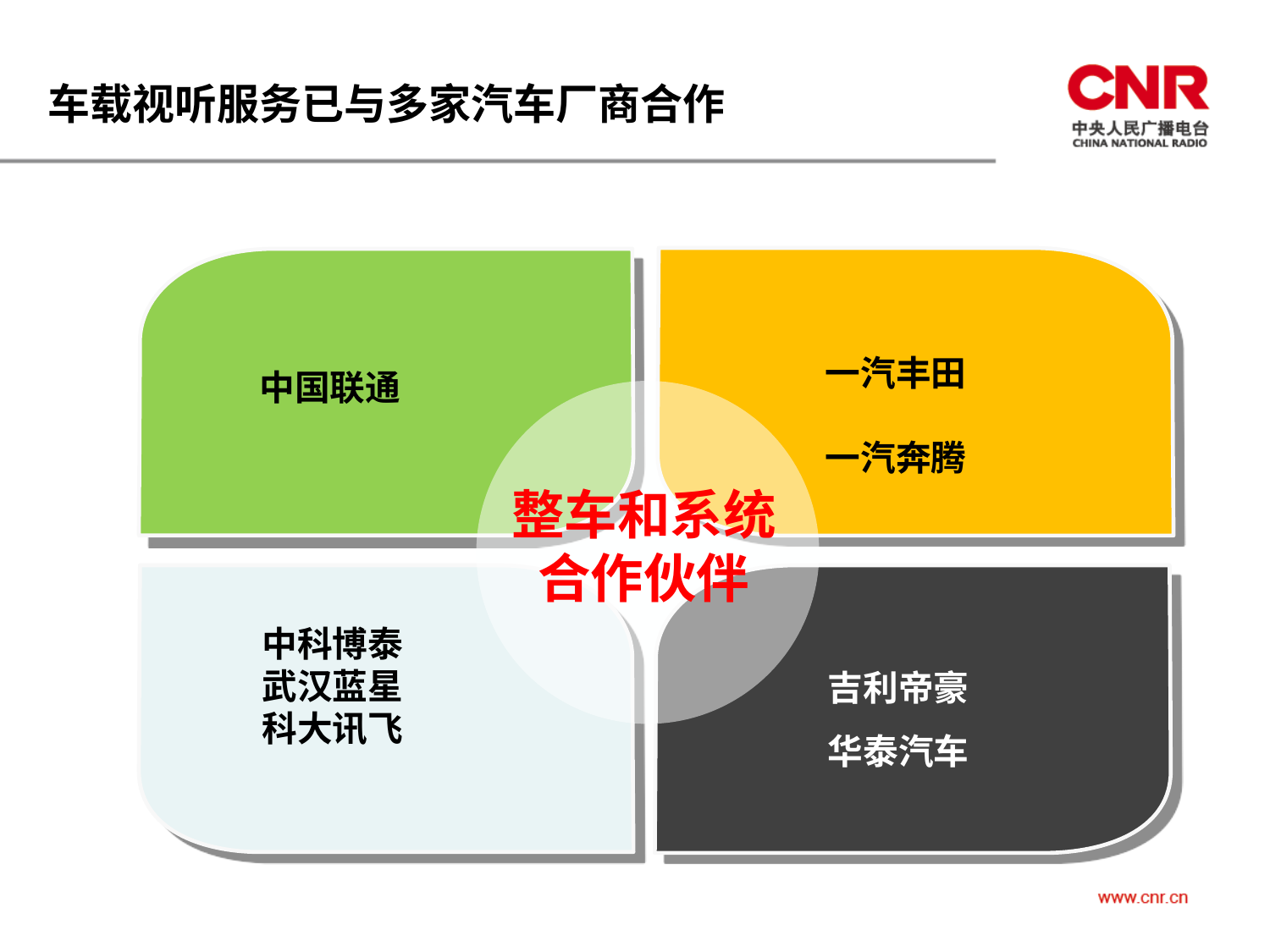

车载视听服务已与多家汽车厂商合作

中国联通
一汽丰田

一汽奔腾

整车和系统合作伙伴

中科博泰
武汉蓝星
科大讯飞
吉利帝豪
华泰汽车